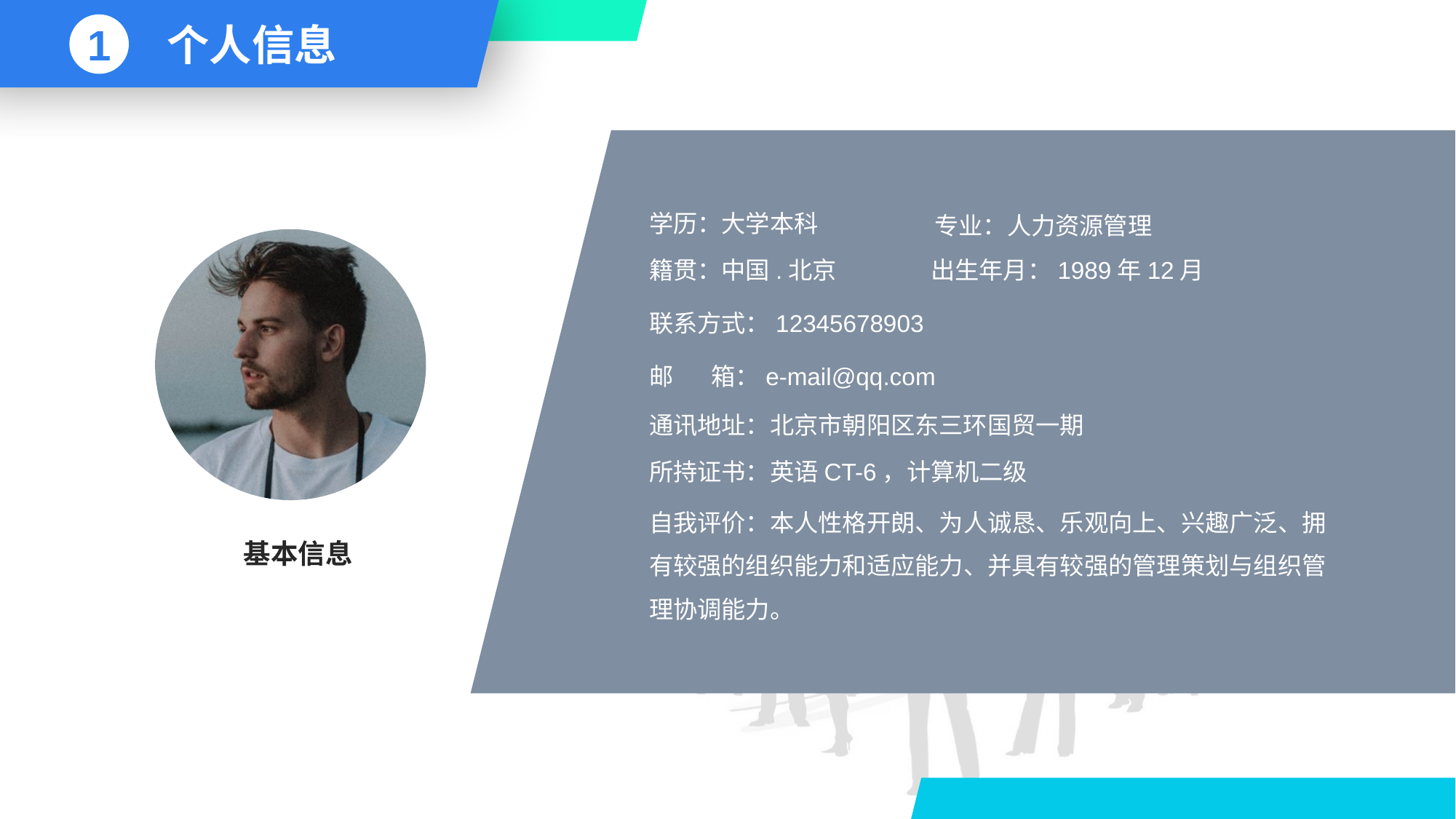

51PPT模板网   www.51pptmoban.com
1
个人信息

学历：大学本科
专业：人力资源管理
出生年月：1989年12月
籍贯：中国.北京
联系方式：12345678903
邮       箱：e-mail@qq.com
通讯地址：北京市朝阳区东三环国贸一期
所持证书：英语CT-6，计算机二级
自我评价：本人性格开朗、为人诚恳、乐观向上、兴趣广泛、拥有较强的组织能力和适应能力、并具有较强的管理策划与组织管理协调能力。

基本信息